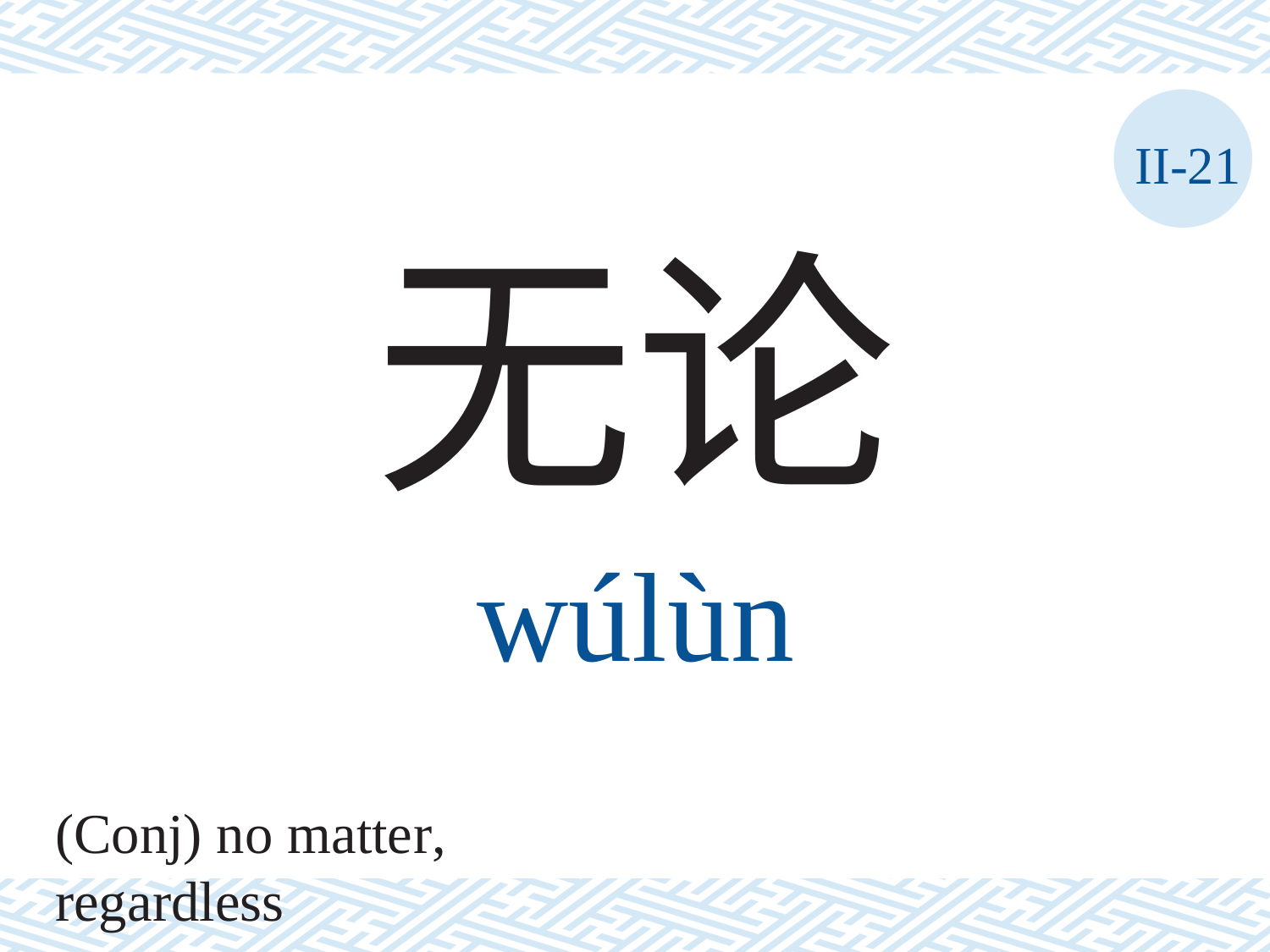

II-21
无论
wúlùn
(Conj) no matter, regardless